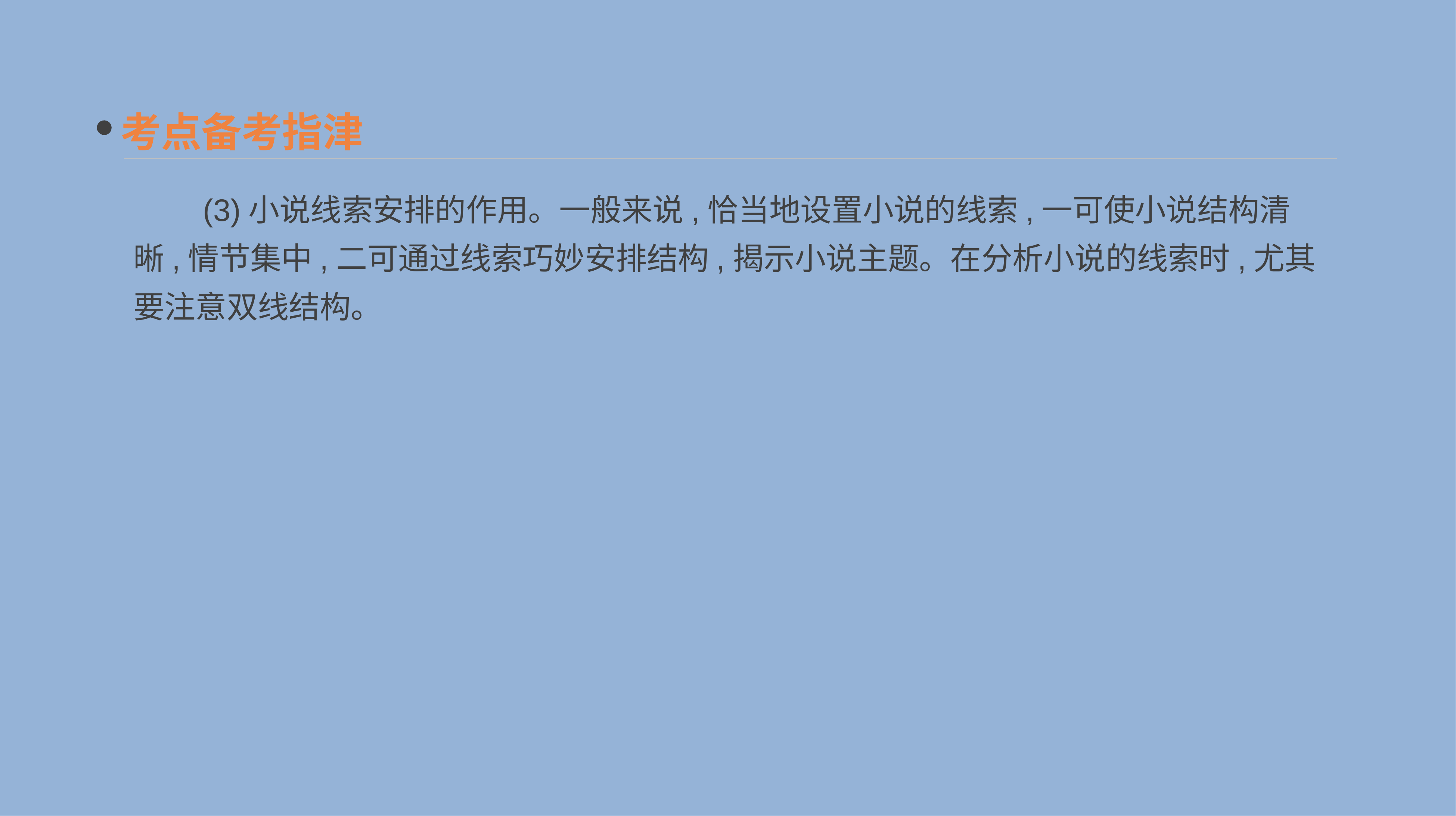

考点备考指津

　　(3)小说线索安排的作用。一般来说,恰当地设置小说的线索,一可使小说结构清晰,情节集中,二可通过线索巧妙安排结构,揭示小说主题。在分析小说的线索时,尤其要注意双线结构。